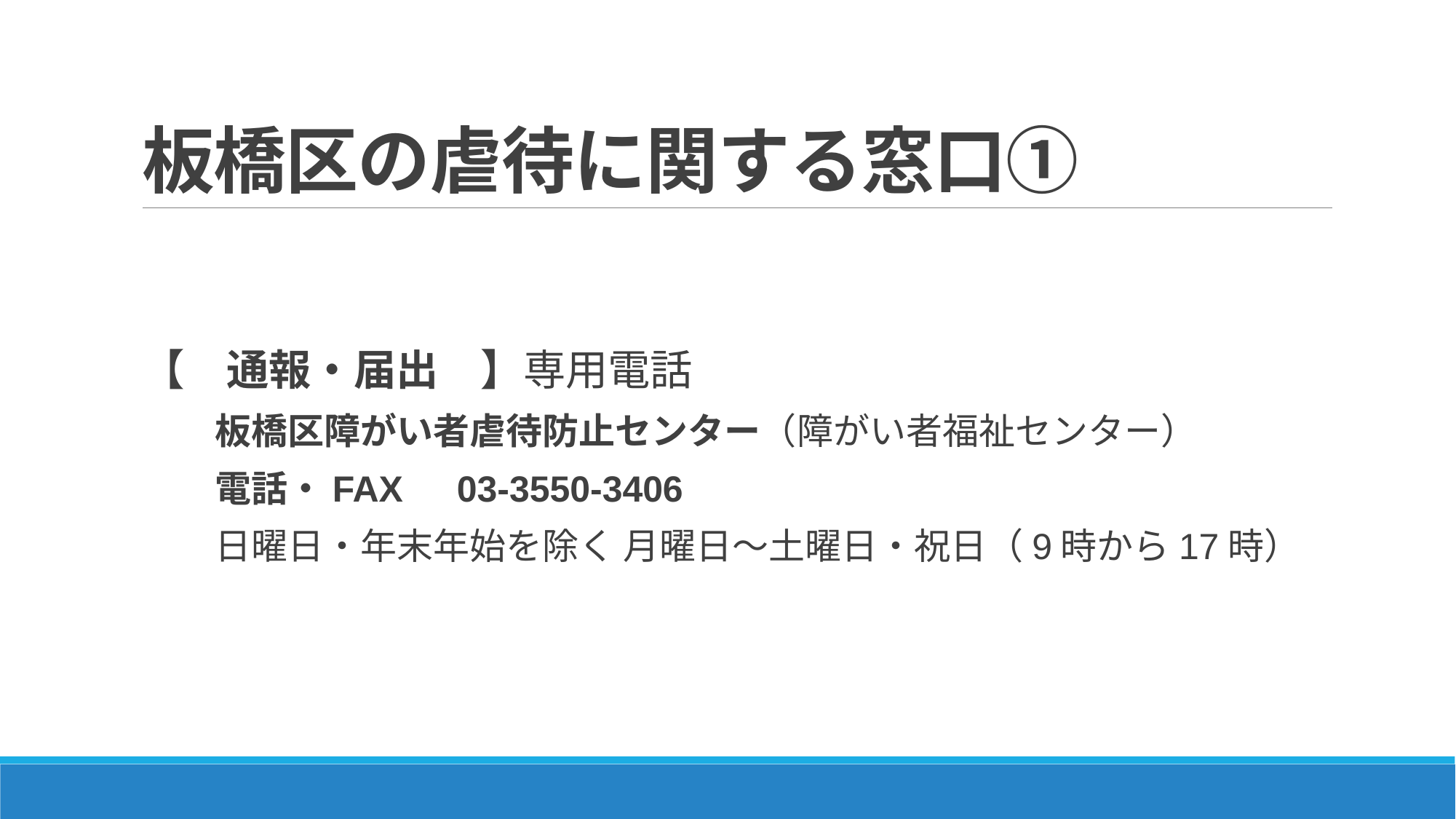

# 板橋区の虐待に関する窓口①
【　通報・届出　】専用電話
　　板橋区障がい者虐待防止センター（障がい者福祉センター）
　　電話・FAX　03-3550-3406
　　日曜日・年末年始を除く 月曜日～土曜日・祝日（9時から17時）